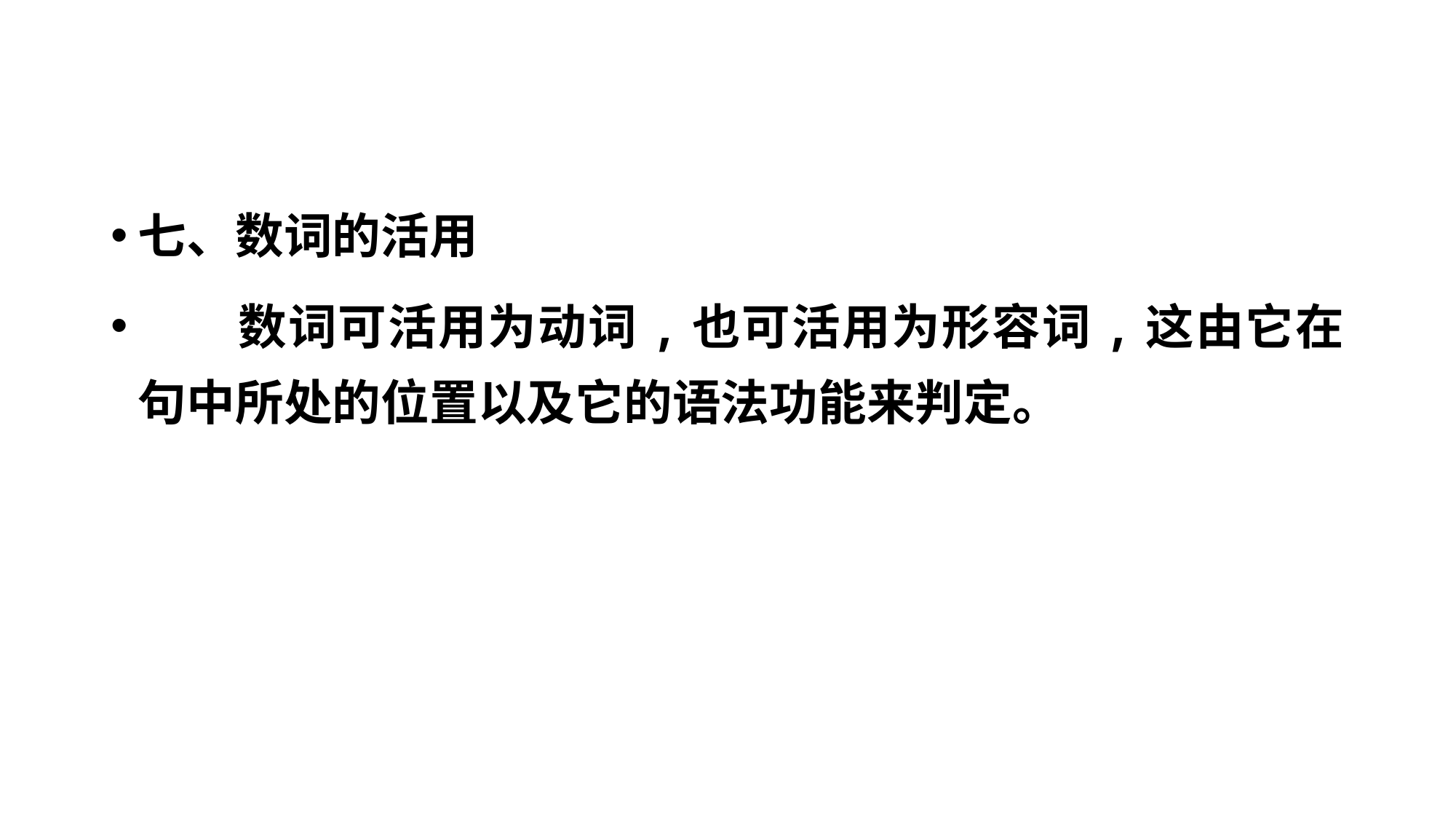

七、数词的活用
　　数词可活用为动词,也可活用为形容词,这由它在句中所处的位置以及它的语法功能来判定。